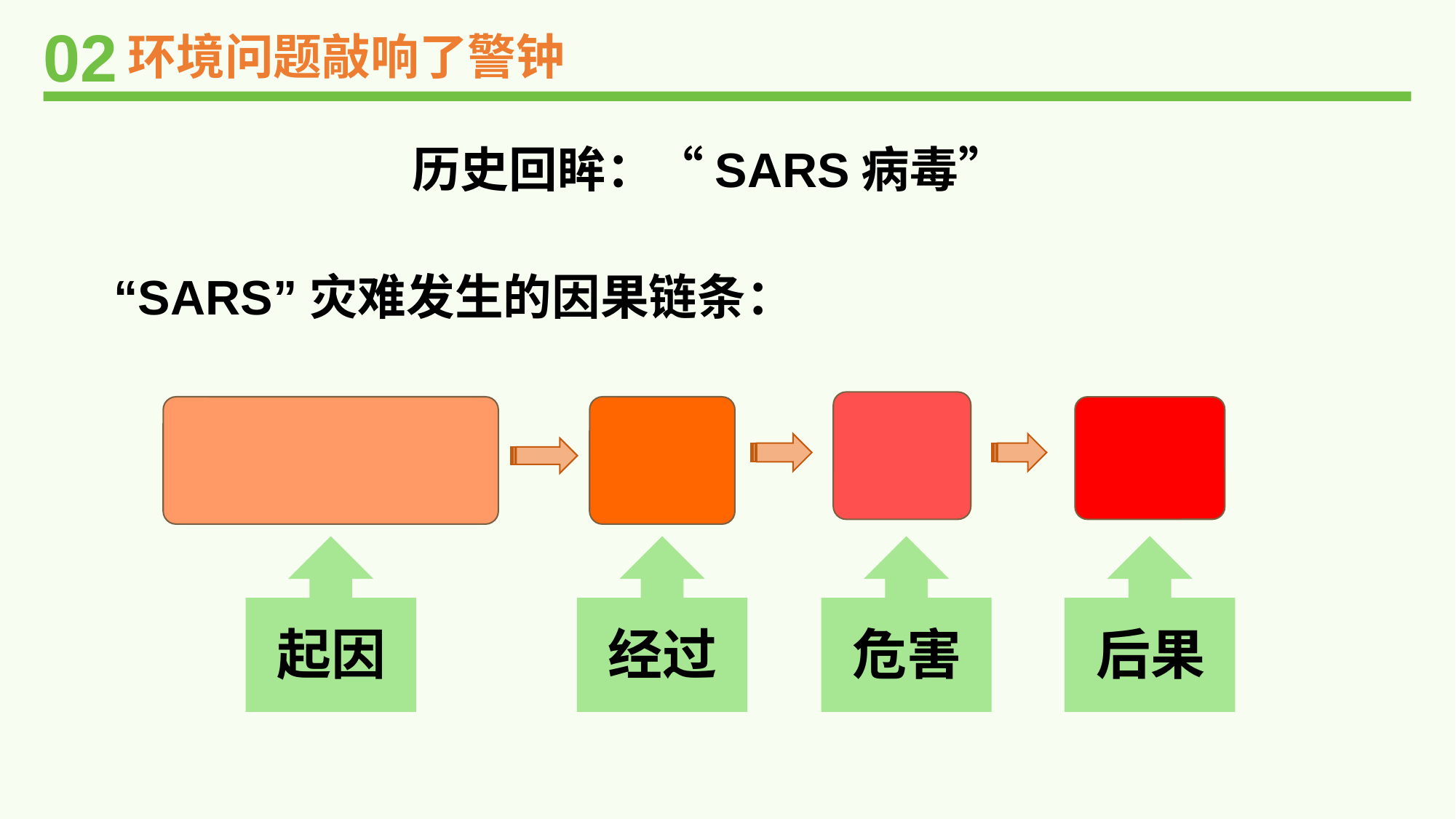

02
环境问题敲响了警钟

历史回眸：“SARS病毒”
“SARS”灾难发生的因果链条：

起因

经过

危害

后果